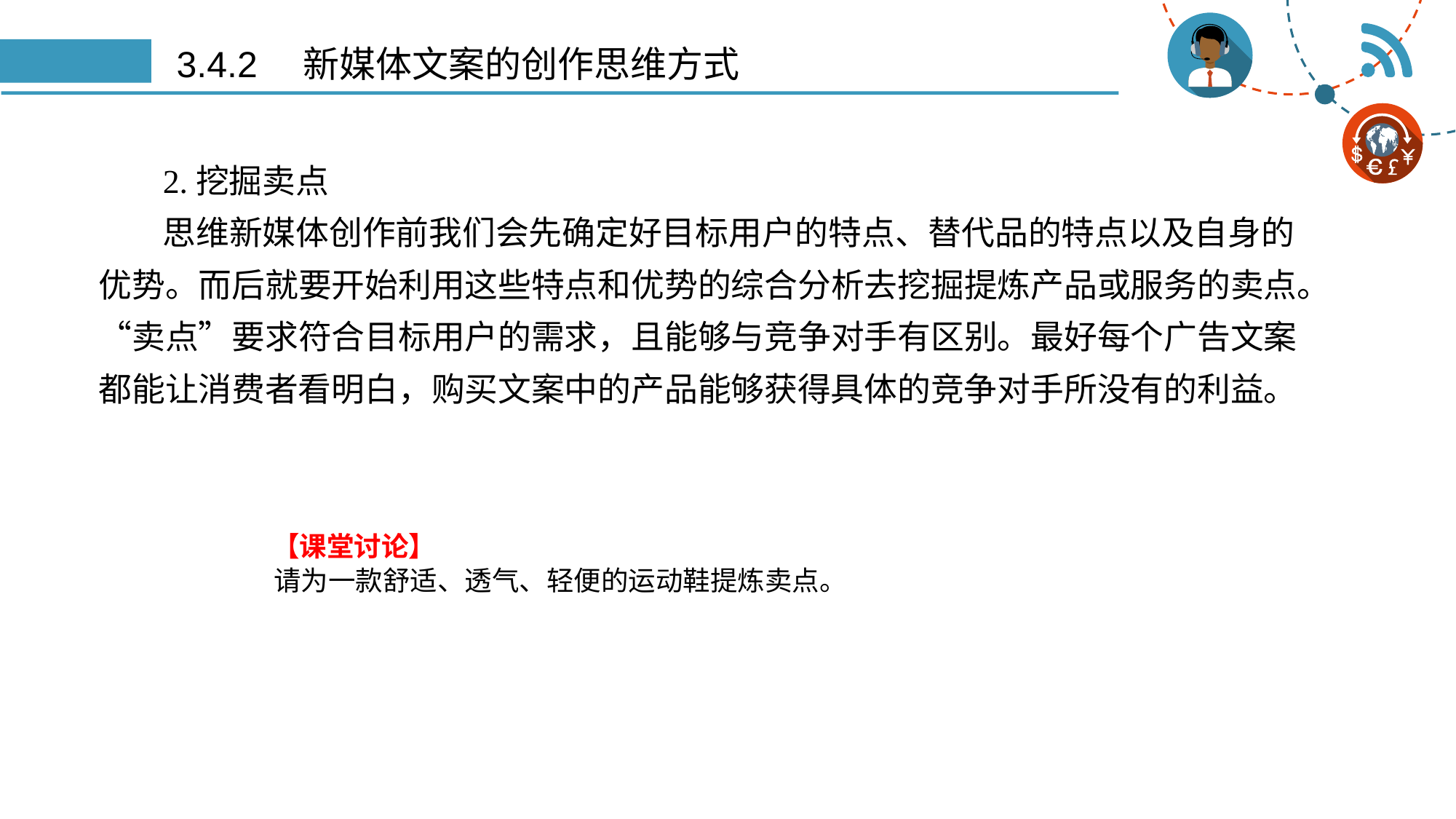

# 3.4.2　新媒体文案的创作思维方式
2.挖掘卖点
思维新媒体创作前我们会先确定好目标用户的特点、替代品的特点以及自身的优势。而后就要开始利用这些特点和优势的综合分析去挖掘提炼产品或服务的卖点。“卖点”要求符合目标用户的需求，且能够与竞争对手有区别。最好每个广告文案都能让消费者看明白，购买文案中的产品能够获得具体的竞争对手所没有的利益。
【课堂讨论】
请为一款舒适、透气、轻便的运动鞋提炼卖点。